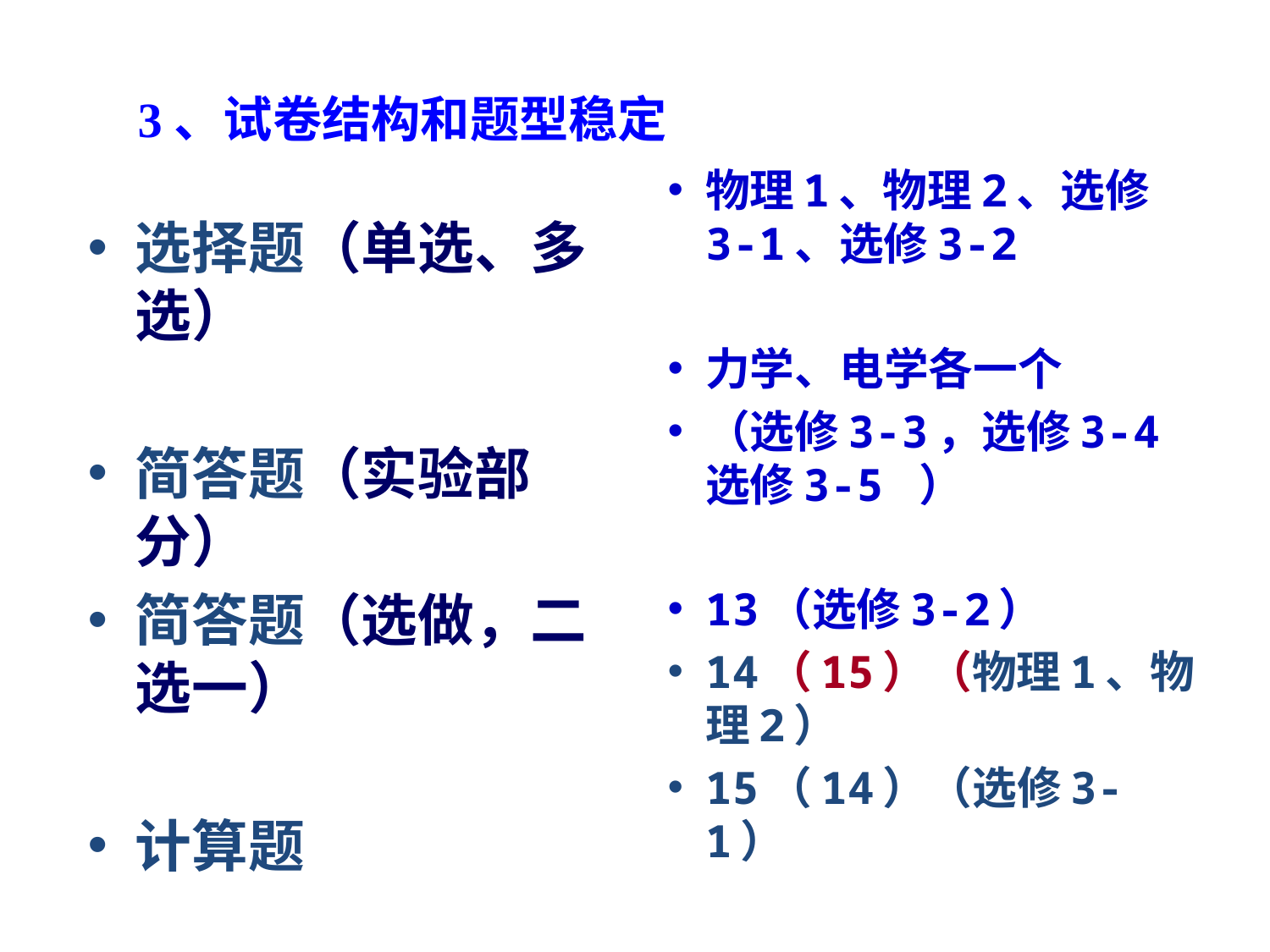

# 3、试卷结构和题型稳定
物理1、物理2、选修3-1、选修3-2

力学、电学各一个
（选修3-3，选修3-4选修3-5 ）

13（选修3-2）
14（15）（物理1、物理2）
15（14）（选修3-1）
选择题（单选、多选）

简答题（实验部分）
简答题（选做，二选一）

计算题